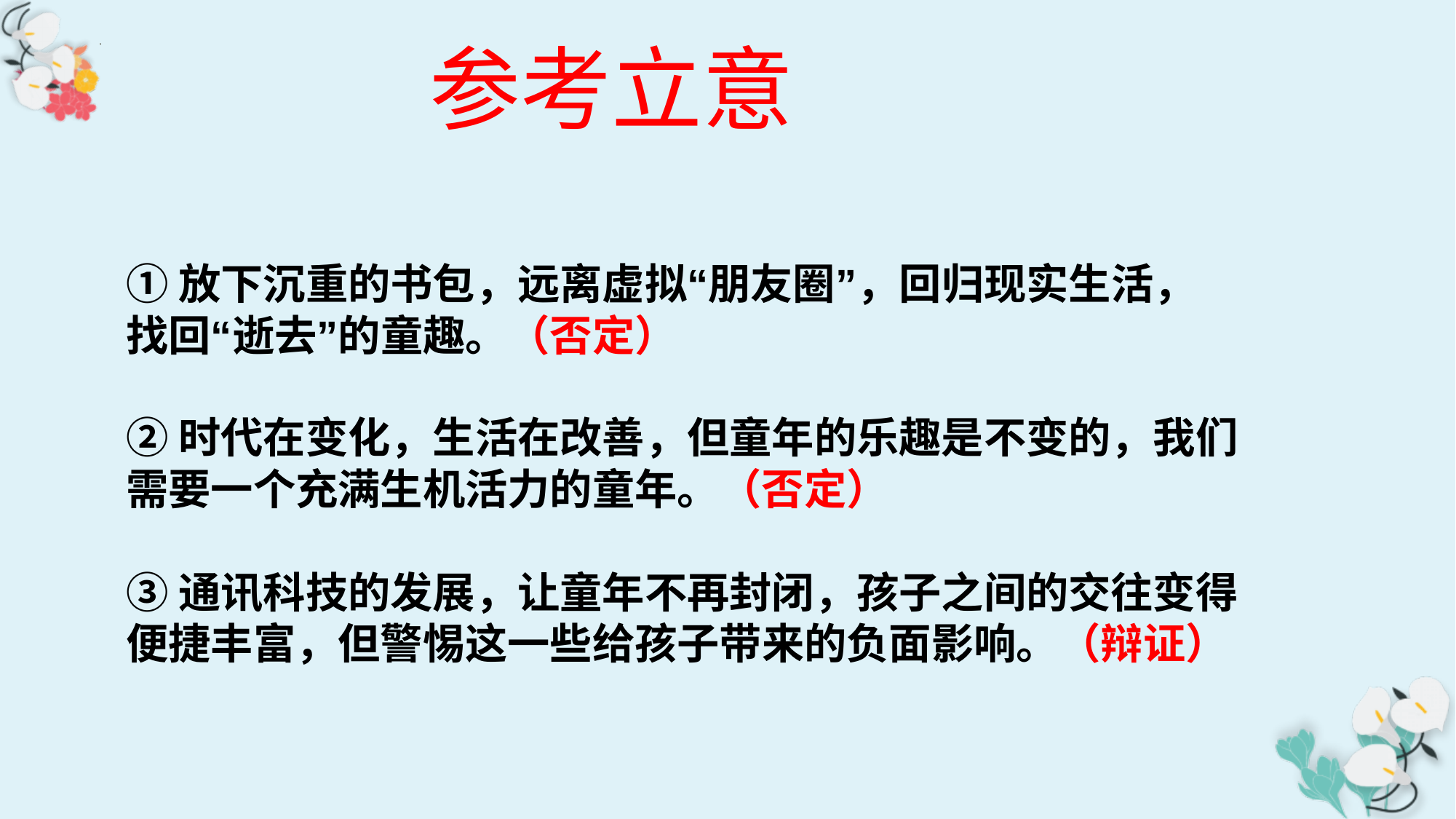

参考立意
①放下沉重的书包，远离虚拟“朋友圈”，回归现实生活，
找回“逝去”的童趣。（否定）

②时代在变化，生活在改善，但童年的乐趣是不变的，我们
需要一个充满生机活力的童年。（否定）

③通讯科技的发展，让童年不再封闭，孩子之间的交往变得
便捷丰富，但警惕这一些给孩子带来的负面影响。（辩证）